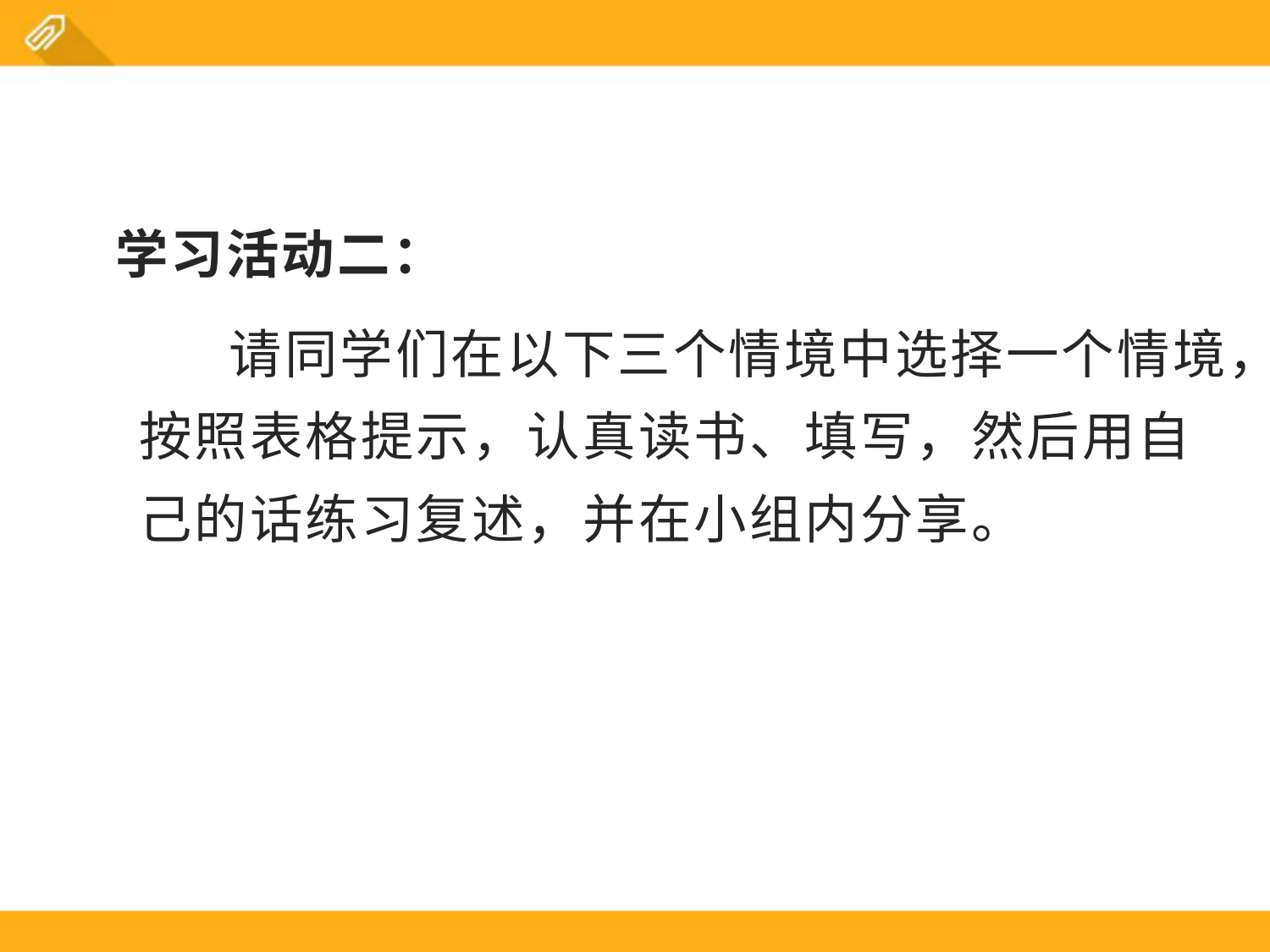

学习活动二：
       请同学们在以下三个情境中选择一个情境，按照表格提示，认真读书、填写，然后用自己的话练习复述，并在小组内分享。